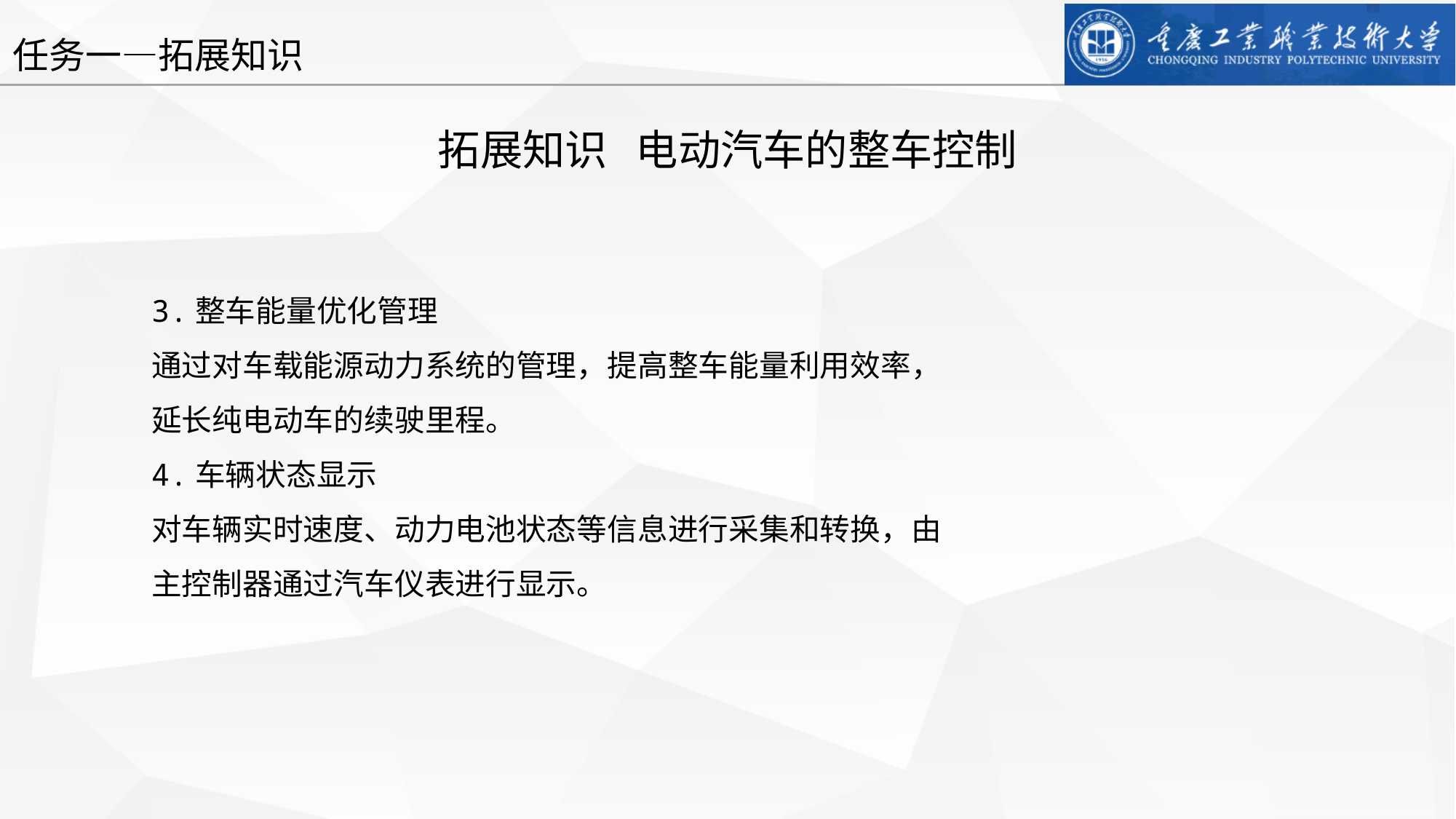

任务一—拓展知识
拓展知识   电动汽车的整车控制
3.整车能量优化管理
通过对车载能源动力系统的管理，提高整车能量利用效率，延长纯电动车的续驶里程。
4.车辆状态显示
对车辆实时速度、动力电池状态等信息进行采集和转换，由主控制器通过汽车仪表进行显示。